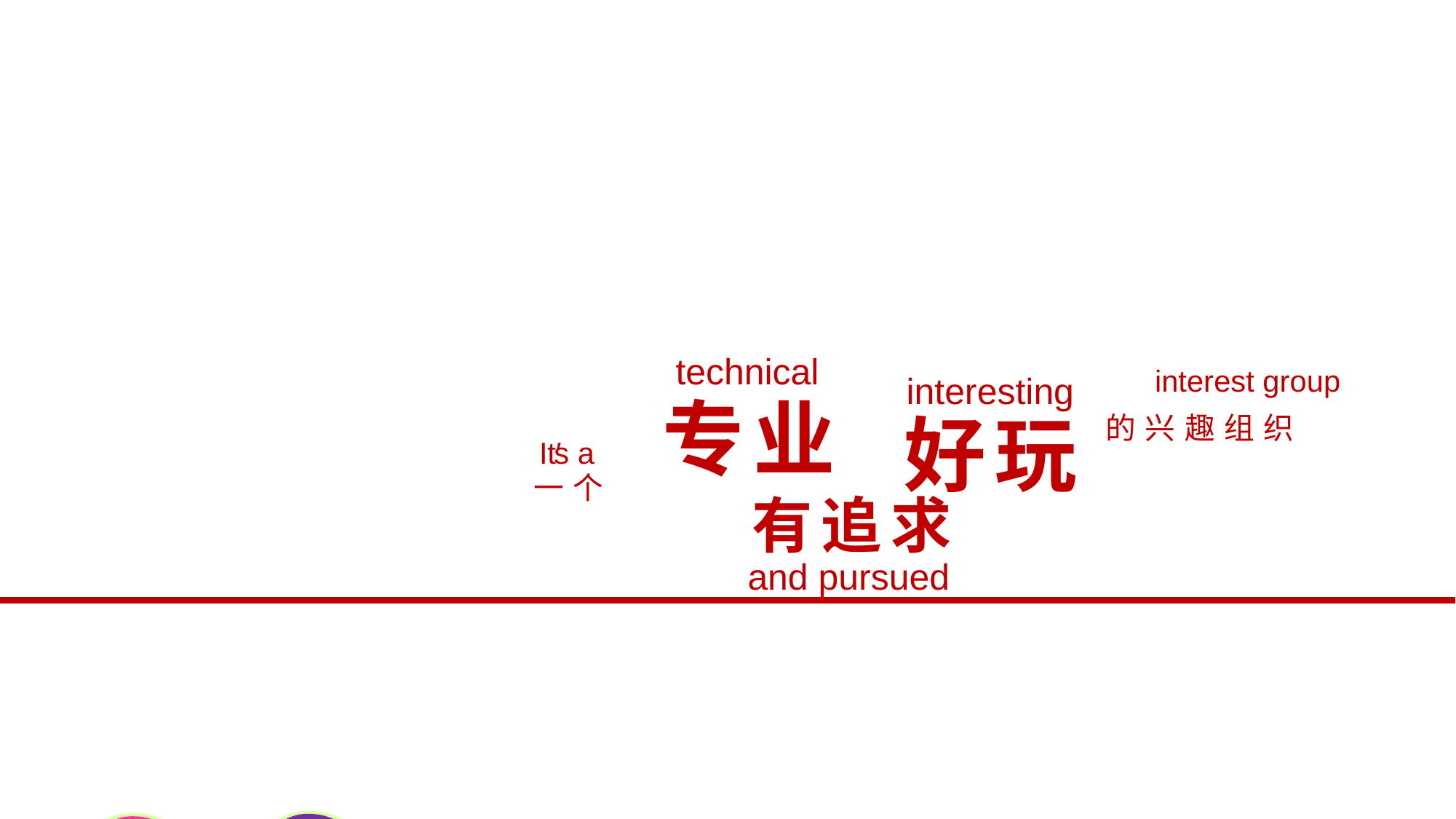

technical
专业
interest group
的兴趣组织
interesting
好玩
It′
s a
一个
有追求
and pursued